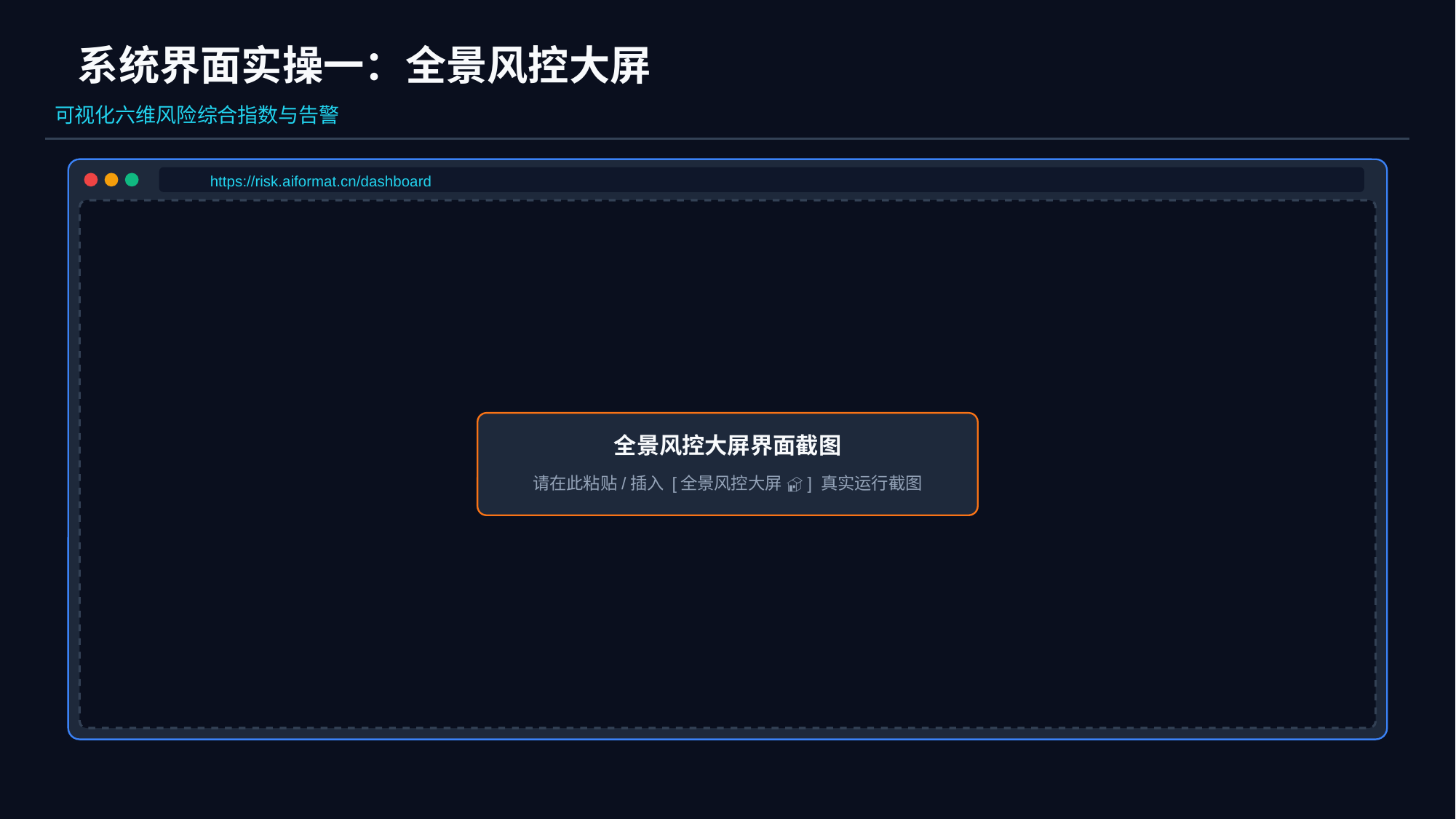

系统界面实操一：全景风控大屏
可视化六维风险综合指数与告警

https://risk.aiformat.cn/dashboard

全景风控大屏界面截图
请在此粘贴/插入 [全景风控大屏 🏠] 真实运行截图